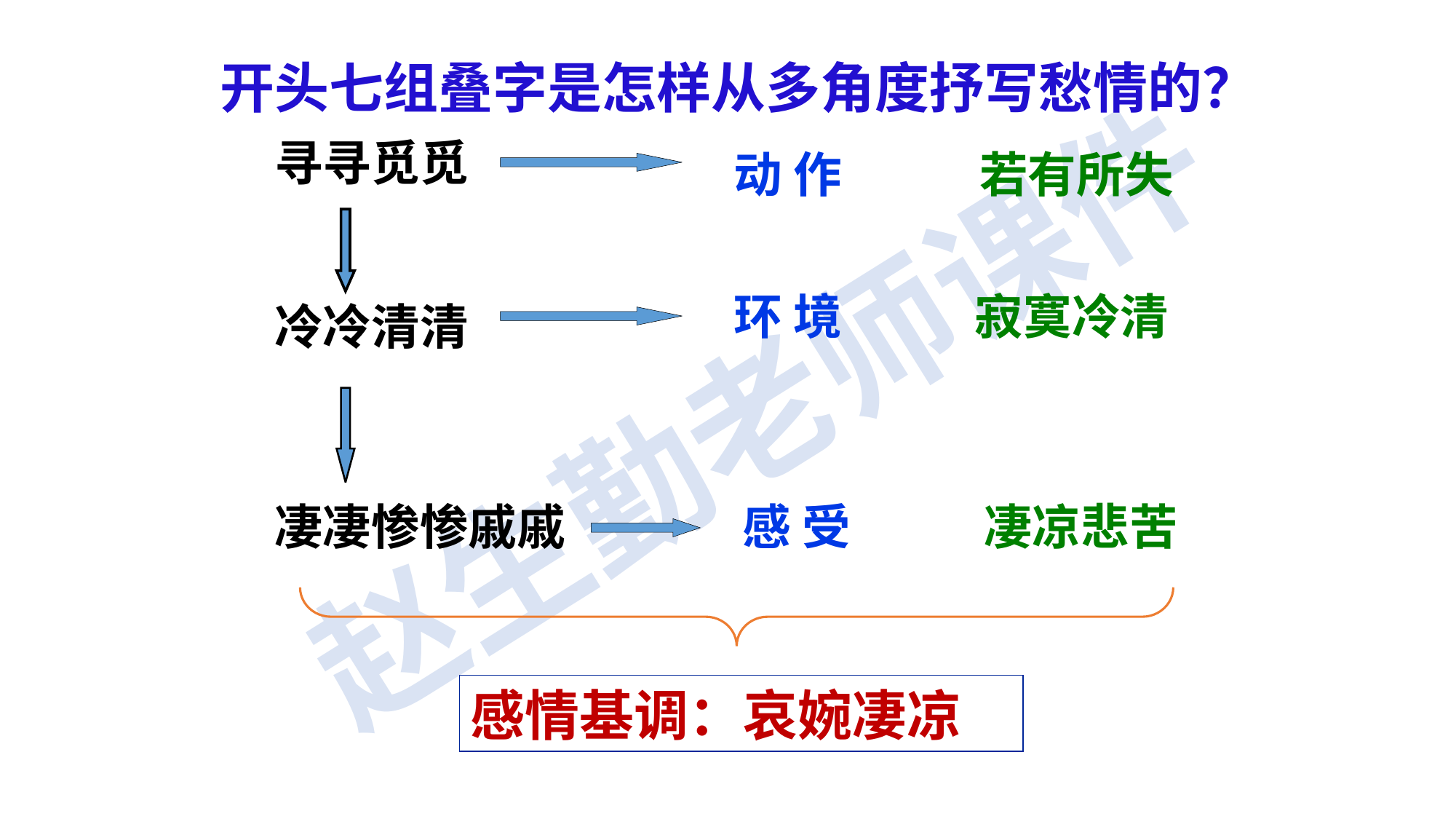

开头七组叠字是怎样从多角度抒写愁情的？
寻寻觅觅
 动 作
若有所失

 环 境
寂寞冷清
冷冷清清

凄凄惨惨戚戚
 感 受
凄凉悲苦

感情基调：哀婉凄凉